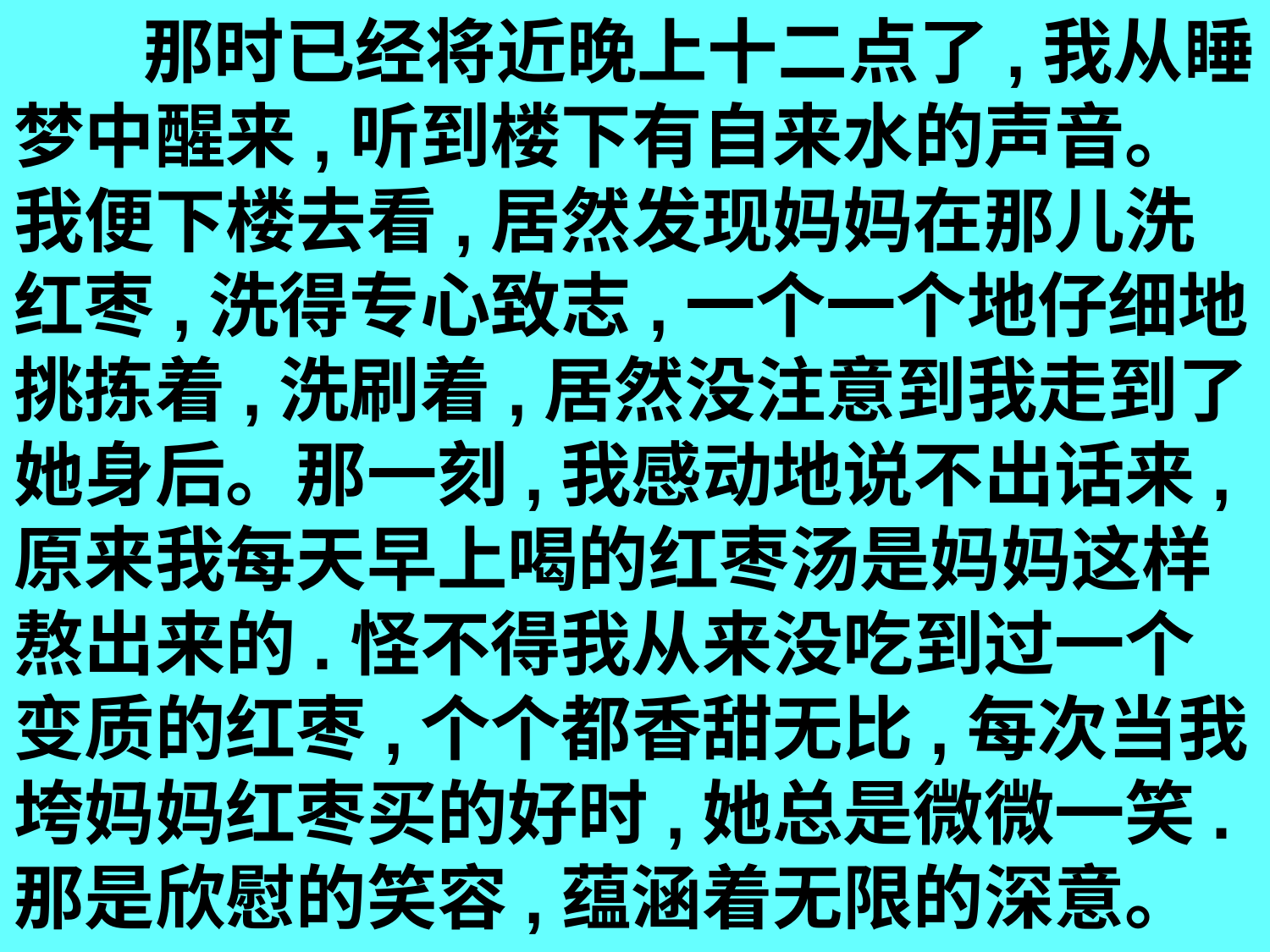

那时已经将近晚上十二点了,我从睡梦中醒来,听到楼下有自来水的声音。我便下楼去看,居然发现妈妈在那儿洗红枣,洗得专心致志,一个一个地仔细地挑拣着,洗刷着,居然没注意到我走到了她身后。那一刻,我感动地说不出话来,原来我每天早上喝的红枣汤是妈妈这样熬出来的.怪不得我从来没吃到过一个变质的红枣,个个都香甜无比,每次当我垮妈妈红枣买的好时,她总是微微一笑.那是欣慰的笑容,蕴涵着无限的深意。